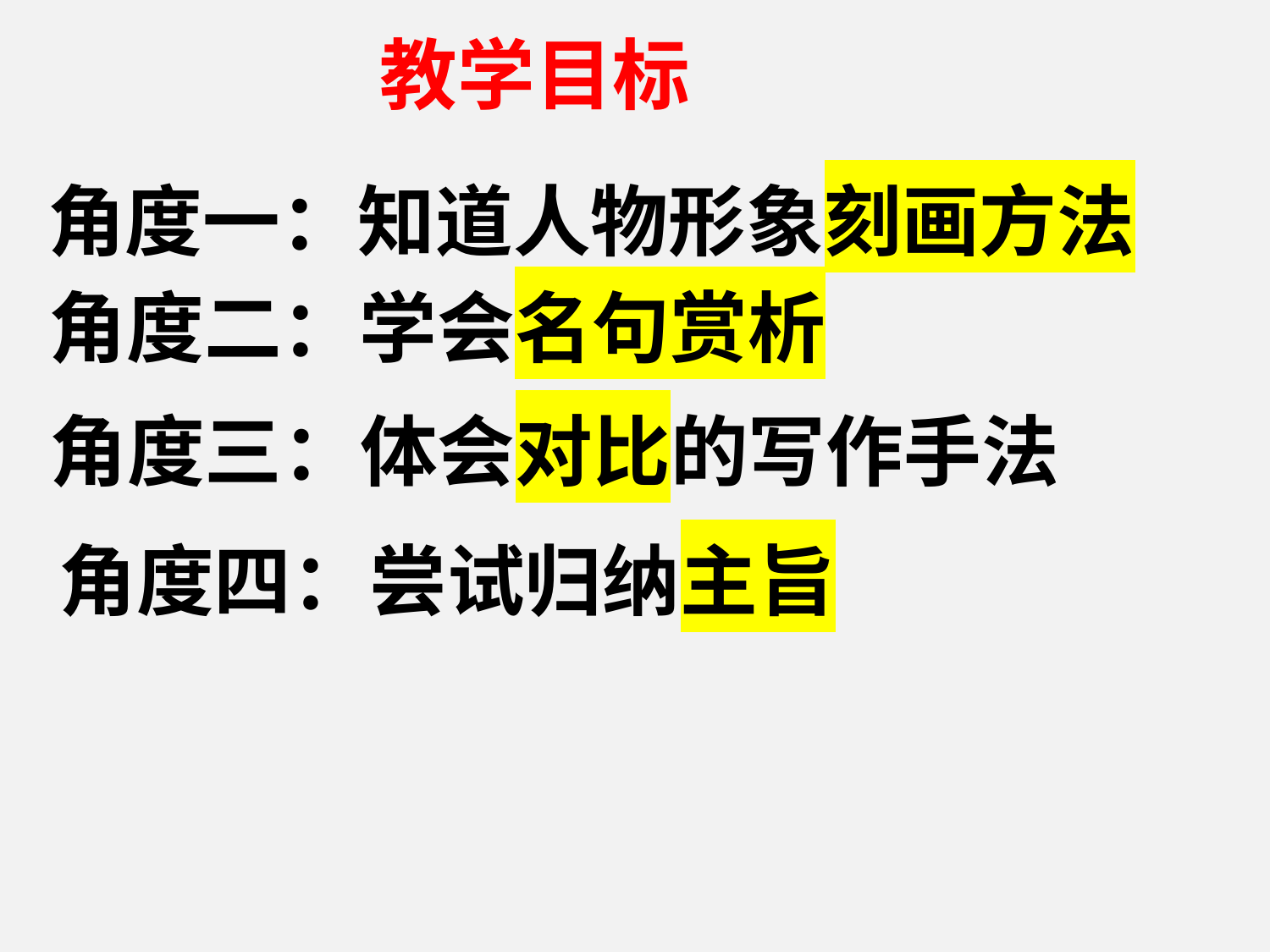

教学目标
角度一：知道人物形象刻画方法
角度二：学会名句赏析
角度三：体会对比的写作手法
角度四：尝试归纳主旨